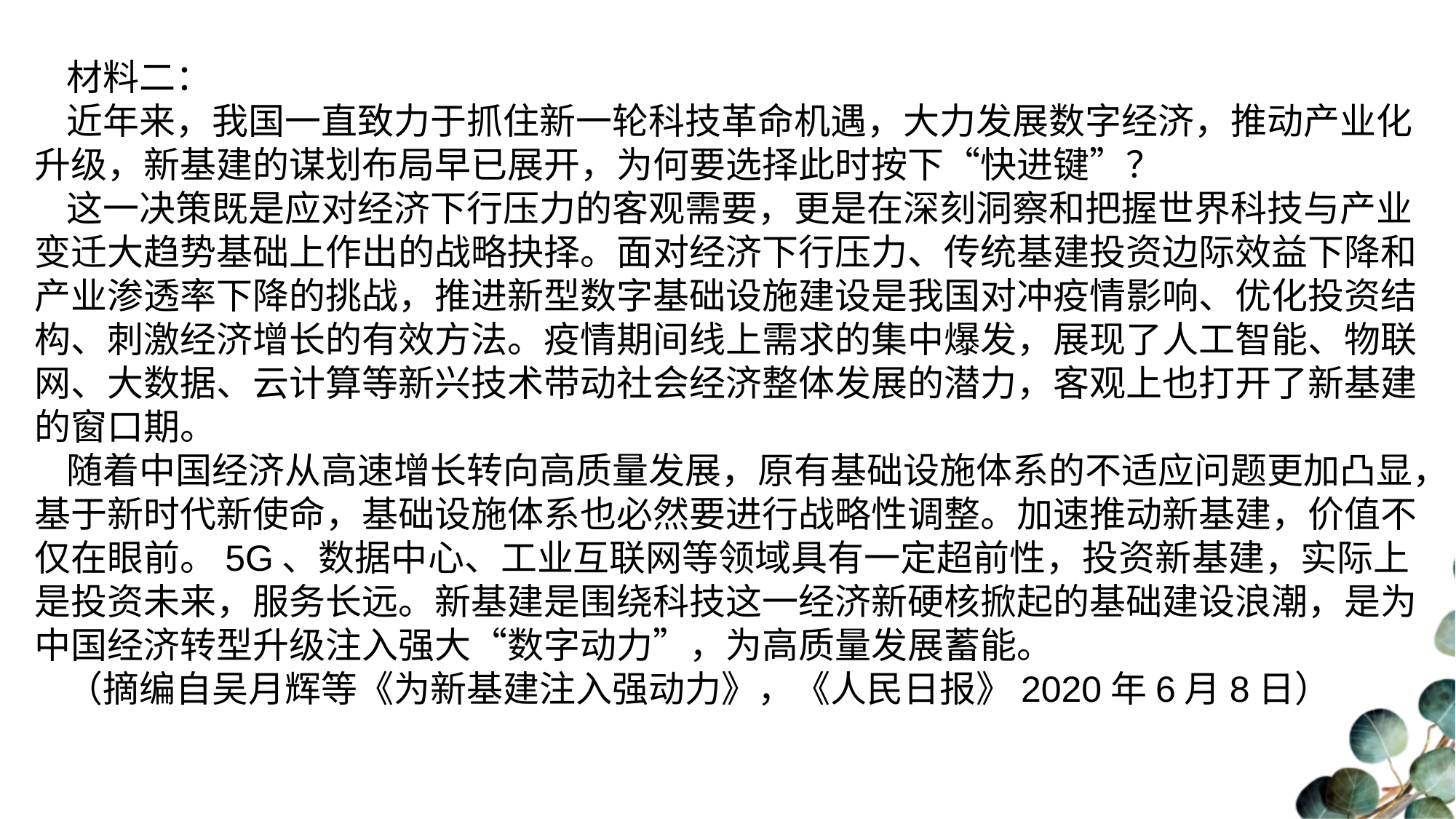

材料二：
近年来，我国一直致力于抓住新一轮科技革命机遇，大力发展数字经济，推动产业化升级，新基建的谋划布局早已展开，为何要选择此时按下“快进键”？
这一决策既是应对经济下行压力的客观需要，更是在深刻洞察和把握世界科技与产业变迁大趋势基础上作出的战略抉择。面对经济下行压力、传统基建投资边际效益下降和产业渗透率下降的挑战，推进新型数字基础设施建设是我国对冲疫情影响、优化投资结构、刺激经济增长的有效方法。疫情期间线上需求的集中爆发，展现了人工智能、物联网、大数据、云计算等新兴技术带动社会经济整体发展的潜力，客观上也打开了新基建的窗口期。
随着中国经济从高速增长转向高质量发展，原有基础设施体系的不适应问题更加凸显，基于新时代新使命，基础设施体系也必然要进行战略性调整。加速推动新基建，价值不仅在眼前。5G、数据中心、工业互联网等领域具有一定超前性，投资新基建，实际上是投资未来，服务长远。新基建是围绕科技这一经济新硬核掀起的基础建设浪潮，是为中国经济转型升级注入强大“数字动力”，为高质量发展蓄能。
（摘编自吴月辉等《为新基建注入强动力》，《人民日报》2020年6月8日）